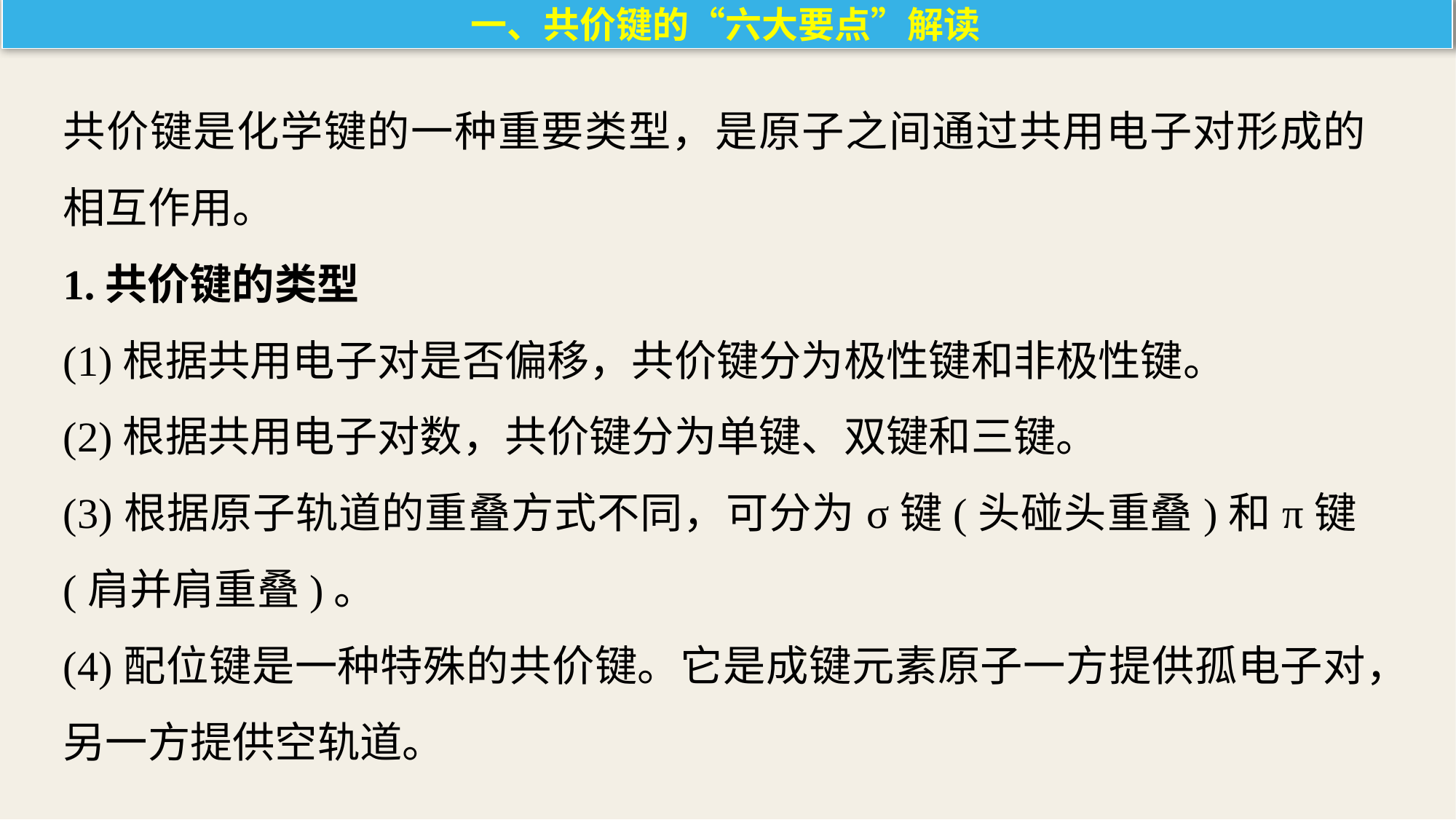

一、共价键的“六大要点”解读

共价键是化学键的一种重要类型，是原子之间通过共用电子对形成的相互作用。
1.共价键的类型
(1)根据共用电子对是否偏移，共价键分为极性键和非极性键。
(2)根据共用电子对数，共价键分为单键、双键和三键。
(3)根据原子轨道的重叠方式不同，可分为σ键(头碰头重叠)和π键(肩并肩重叠)。
(4)配位键是一种特殊的共价键。它是成键元素原子一方提供孤电子对，另一方提供空轨道。